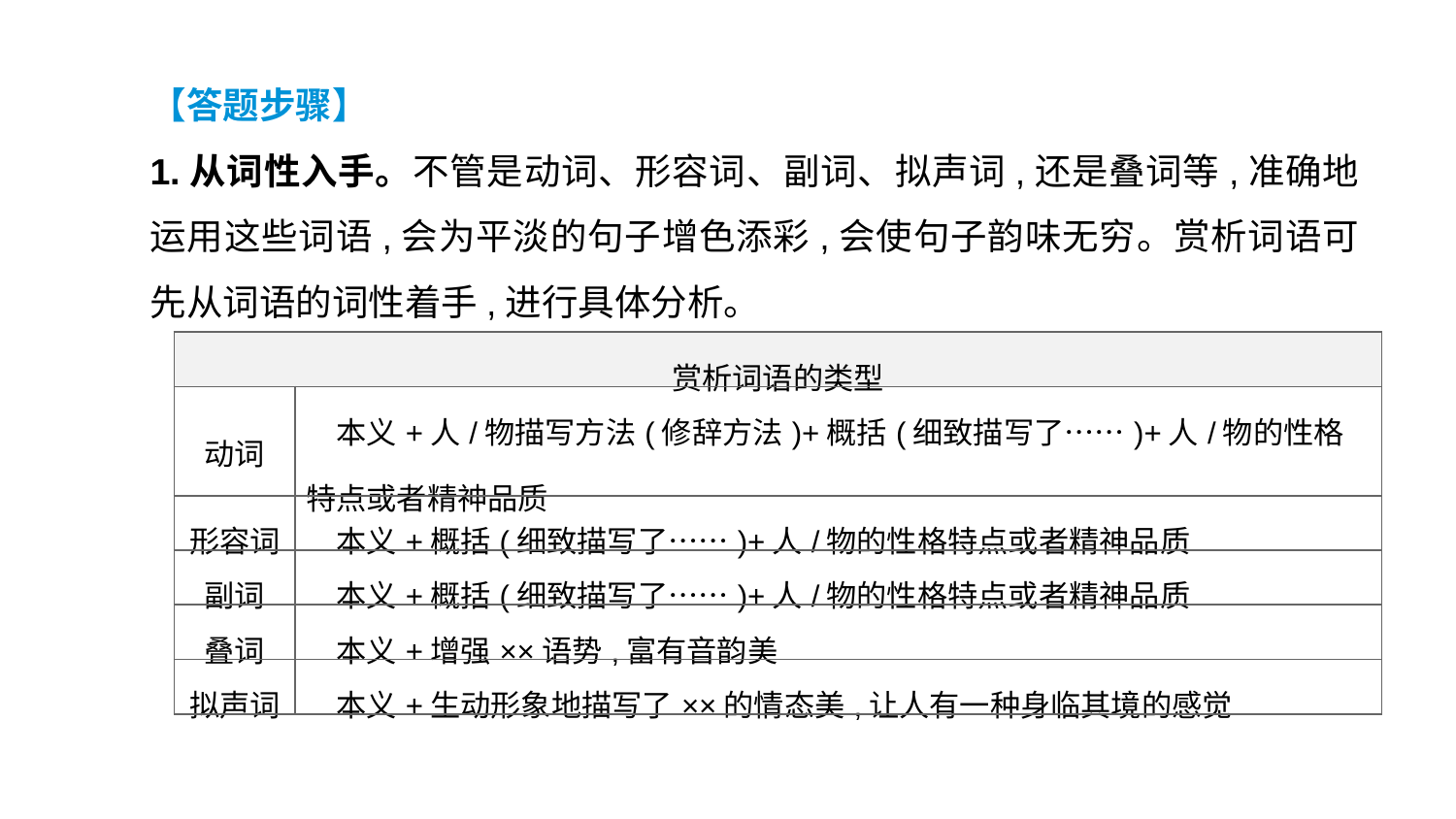

【答题步骤】
1.从词性入手。不管是动词、形容词、副词、拟声词,还是叠词等,准确地运用这些词语,会为平淡的句子增色添彩,会使句子韵味无穷。赏析词语可先从词语的词性着手,进行具体分析。
| 赏析词语的类型 |  |
| --- | --- |
| 动词 | 本义+人/物描写方法(修辞方法)+概括(细致描写了……)+人/物的性格特点或者精神品质 |
| 形容词 | 本义+概括(细致描写了……)+人/物的性格特点或者精神品质 |
| 副词 | 本义+概括(细致描写了……)+人/物的性格特点或者精神品质 |
| 叠词 | 本义+增强××语势,富有音韵美 |
| 拟声词 | 本义+生动形象地描写了××的情态美,让人有一种身临其境的感觉 |